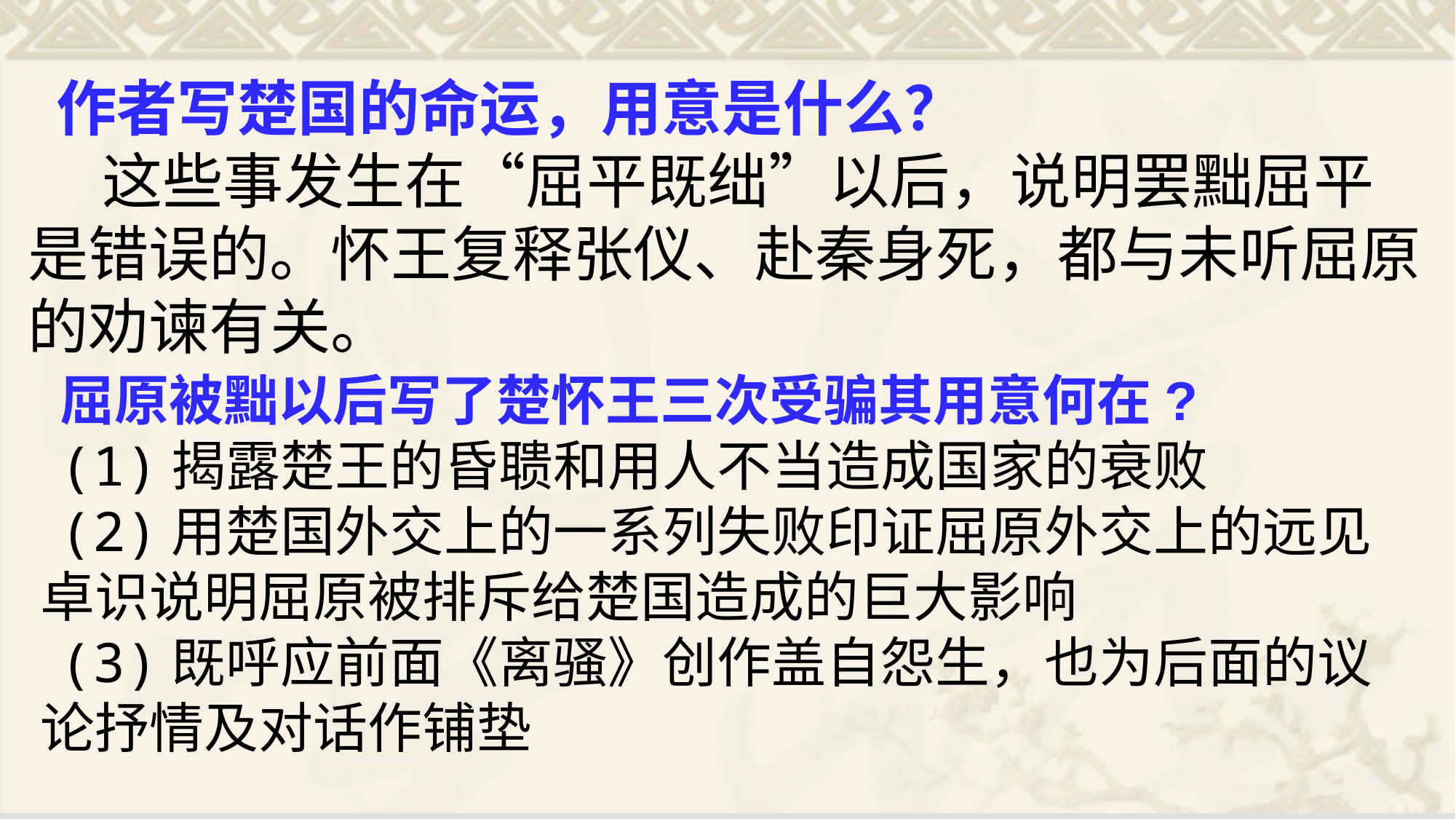

作者写楚国的命运，用意是什么？
　 这些事发生在“屈平既绌”以后，说明罢黜屈平是错误的。怀王复释张仪、赴秦身死，都与未听屈原的劝谏有关。

屈原被黜以后写了楚怀王三次受骗其用意何在?
(1)揭露楚王的昏聩和用人不当造成国家的衰败
(2)用楚国外交上的一系列失败印证屈原外交上的远见卓识说明屈原被排斥给楚国造成的巨大影响
(3)既呼应前面《离骚》创作盖自怨生，也为后面的议论抒情及对话作铺垫